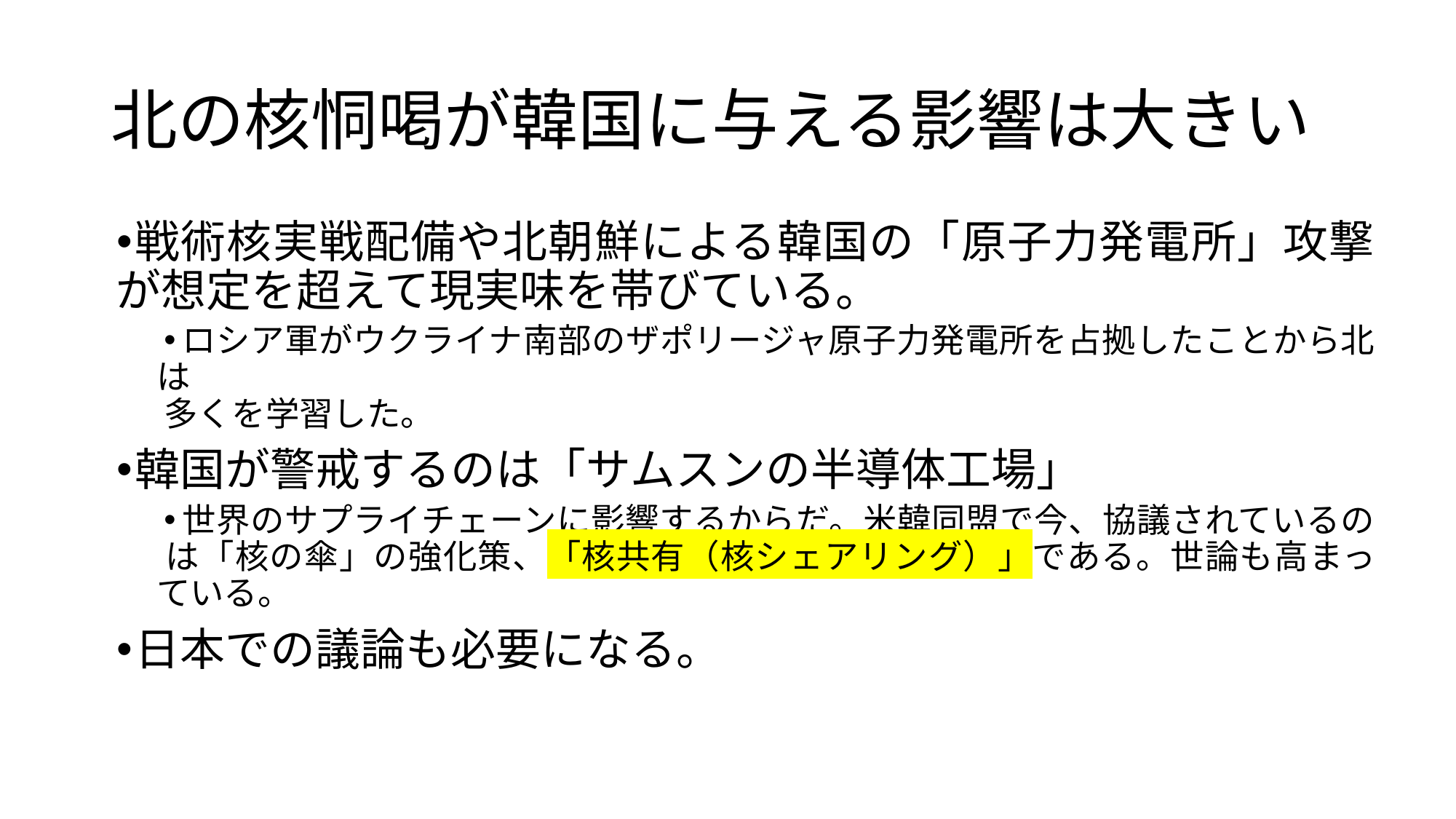

# 北の核恫喝が韓国に与える影響は大きい
戦術核実戦配備や北朝鮮による韓国の「原子力発電所」攻撃
 が想定を超えて現実味を帯びている。
ロシア軍がウクライナ南部のザポリージャ原子力発電所を占拠したことから北は
 多くを学習した。
韓国が警戒するのは「サムスンの半導体工場」
世界のサプライチェーンに影響するからだ。米韓同盟で今、協議されているの
 は「核の傘」の強化策、「核共有（核シェアリング）」である。世論も高まっている。
日本での議論も必要になる。